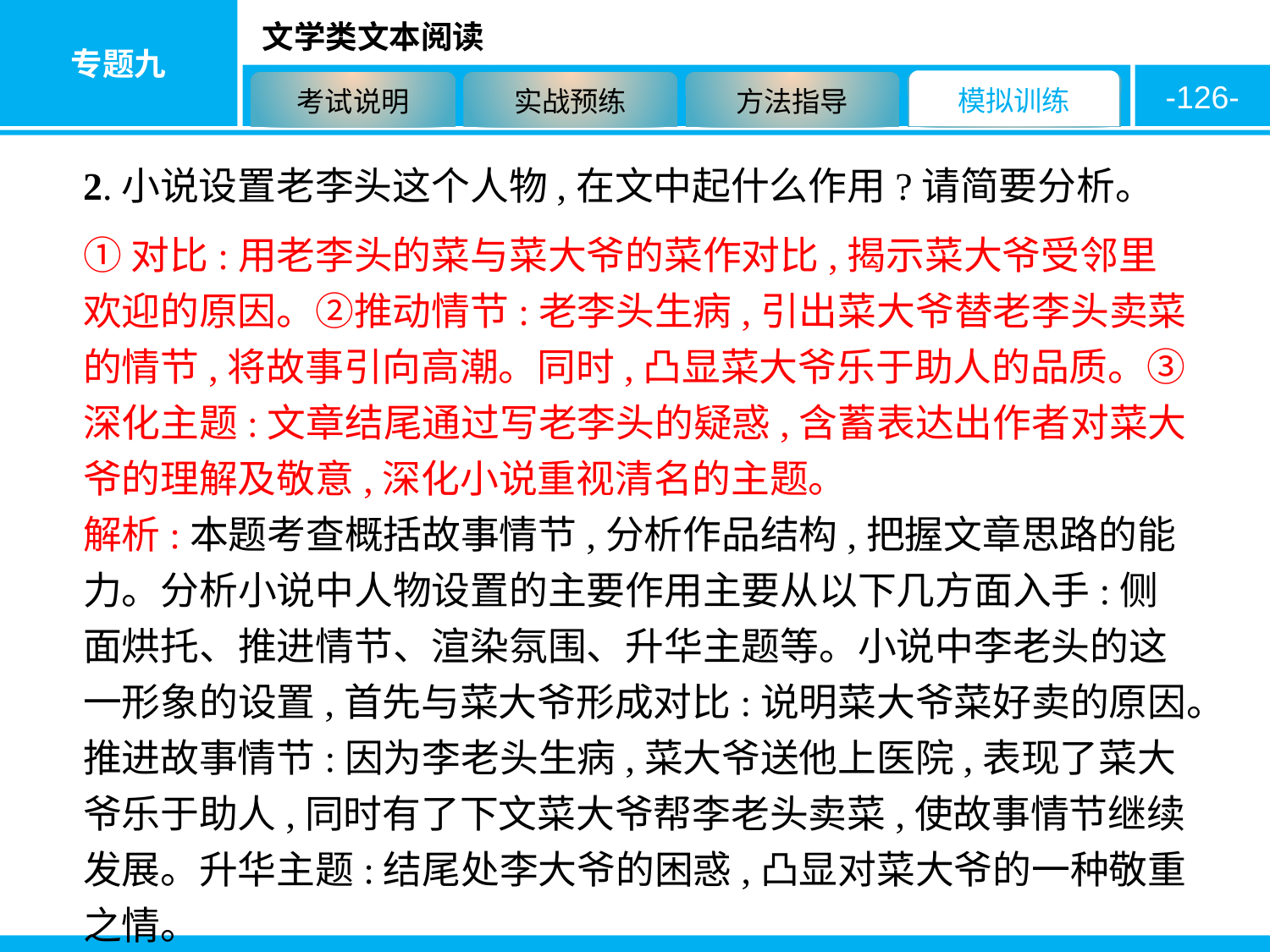

-126-
2.小说设置老李头这个人物,在文中起什么作用?请简要分析。
①对比:用老李头的菜与菜大爷的菜作对比,揭示菜大爷受邻里欢迎的原因。②推动情节:老李头生病,引出菜大爷替老李头卖菜的情节,将故事引向高潮。同时,凸显菜大爷乐于助人的品质。③深化主题:文章结尾通过写老李头的疑惑,含蓄表达出作者对菜大爷的理解及敬意,深化小说重视清名的主题。
解析:本题考查概括故事情节,分析作品结构,把握文章思路的能力。分析小说中人物设置的主要作用主要从以下几方面入手:侧面烘托、推进情节、渲染氛围、升华主题等。小说中李老头的这一形象的设置,首先与菜大爷形成对比:说明菜大爷菜好卖的原因。推进故事情节:因为李老头生病,菜大爷送他上医院,表现了菜大爷乐于助人,同时有了下文菜大爷帮李老头卖菜,使故事情节继续发展。升华主题:结尾处李大爷的困惑,凸显对菜大爷的一种敬重之情。